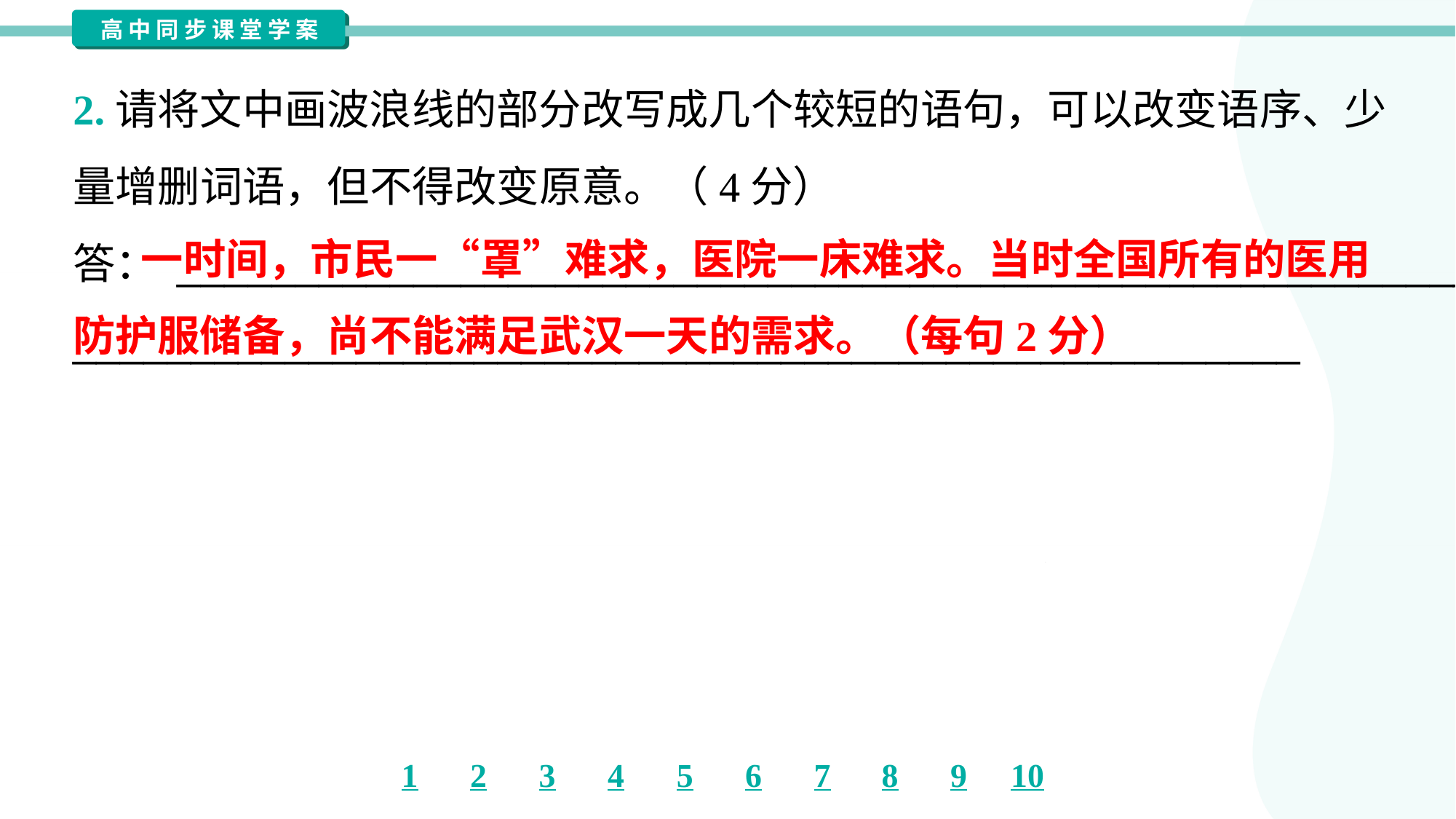

2.请将文中画波浪线的部分改写成几个较短的语句，可以改变语序、少
量增删词语，但不得改变原意。（4分）
答： ________________________________________________________
____________________________________________________
      一时间，市民一“罩”难求，医院一床难求。当时全国所有的医用防护服储备，尚不能满足武汉一天的需求。（每句2分）